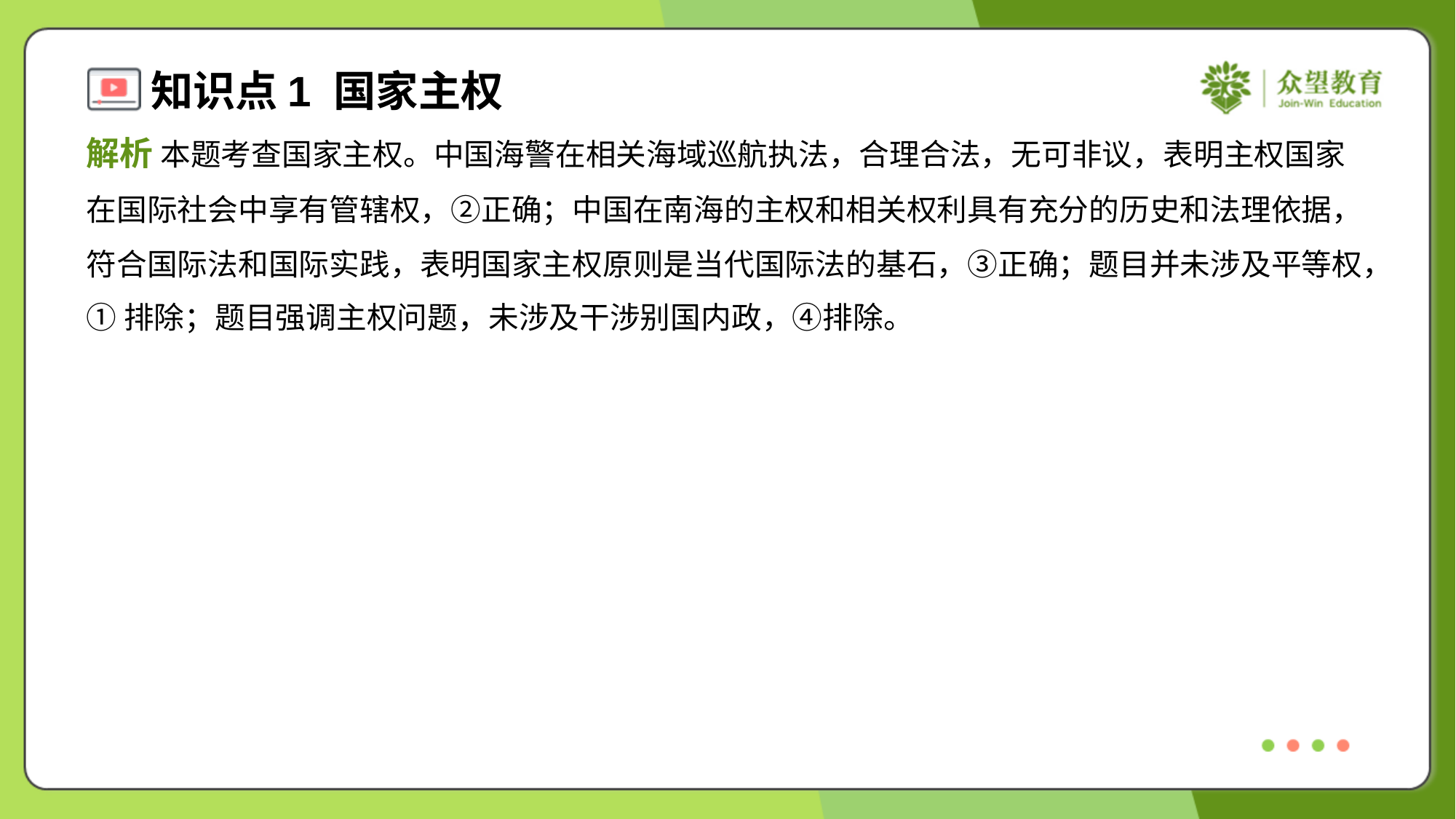

解析 本题考查国家主权。中国海警在相关海域巡航执法，合理合法，无可非议，表明主权国家
在国际社会中享有管辖权，②正确；中国在南海的主权和相关权利具有充分的历史和法理依据，
符合国际法和国际实践，表明国家主权原则是当代国际法的基石，③正确；题目并未涉及平等权，
①排除；题目强调主权问题，未涉及干涉别国内政，④排除。